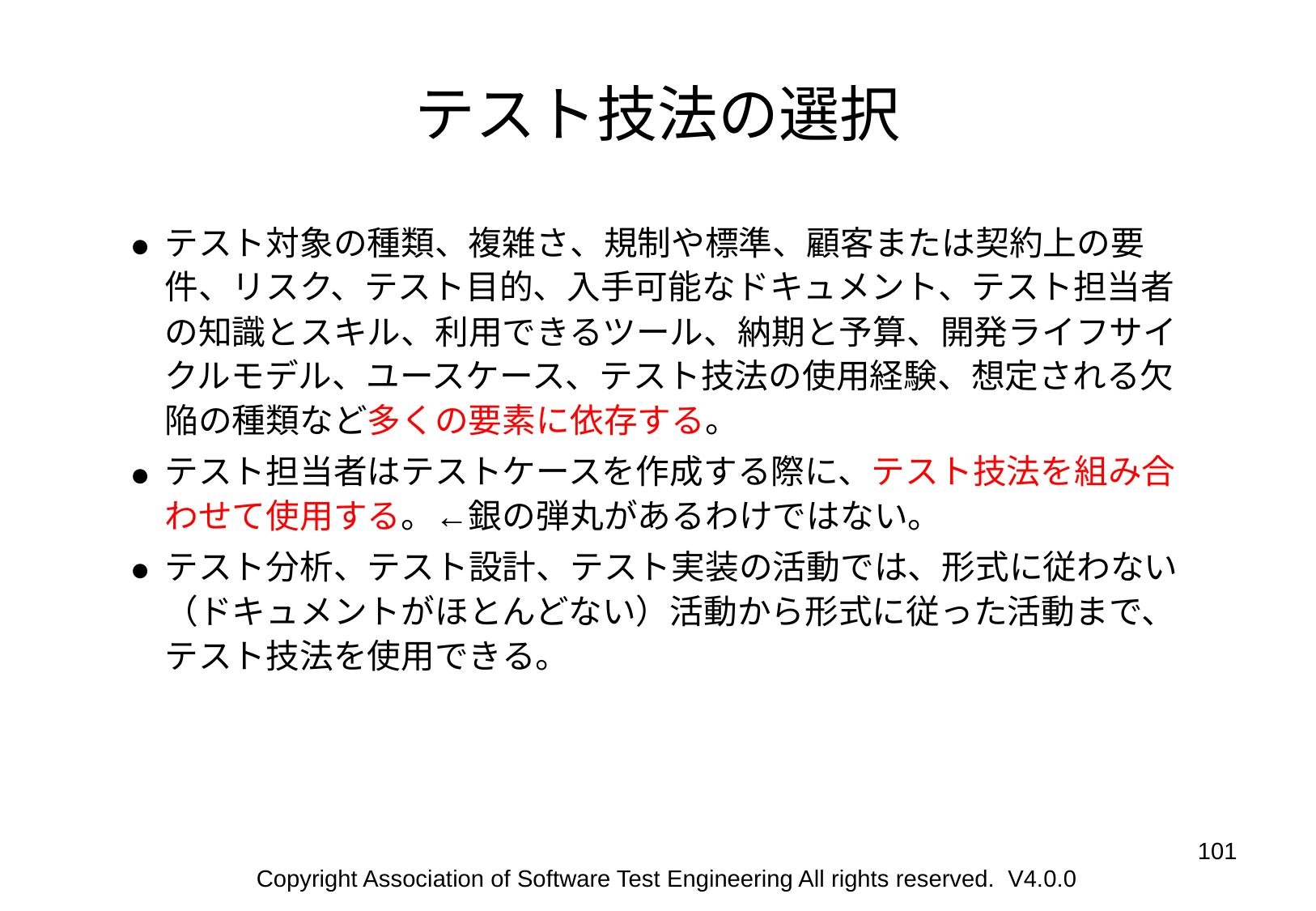

# テスト技法の選択
テスト対象の種類、複雑さ、規制や標準、顧客または契約上の要件、リスク、テスト目的、入手可能なドキュメント、テスト担当者の知識とスキル、利用できるツール、納期と予算、開発ライフサイクルモデル、ユースケース、テスト技法の使用経験、想定される欠陥の種類など多くの要素に依存する。
テスト担当者はテストケースを作成する際に、テスト技法を組み合わせて使用する。←銀の弾丸があるわけではない。
テスト分析、テスト設計、テスト実装の活動では、形式に従わない（ドキュメントがほとんどない）活動から形式に従った活動まで、テスト技法を使用できる。
101
Copyright Association of Software Test Engineering All rights reserved.  V4.0.0